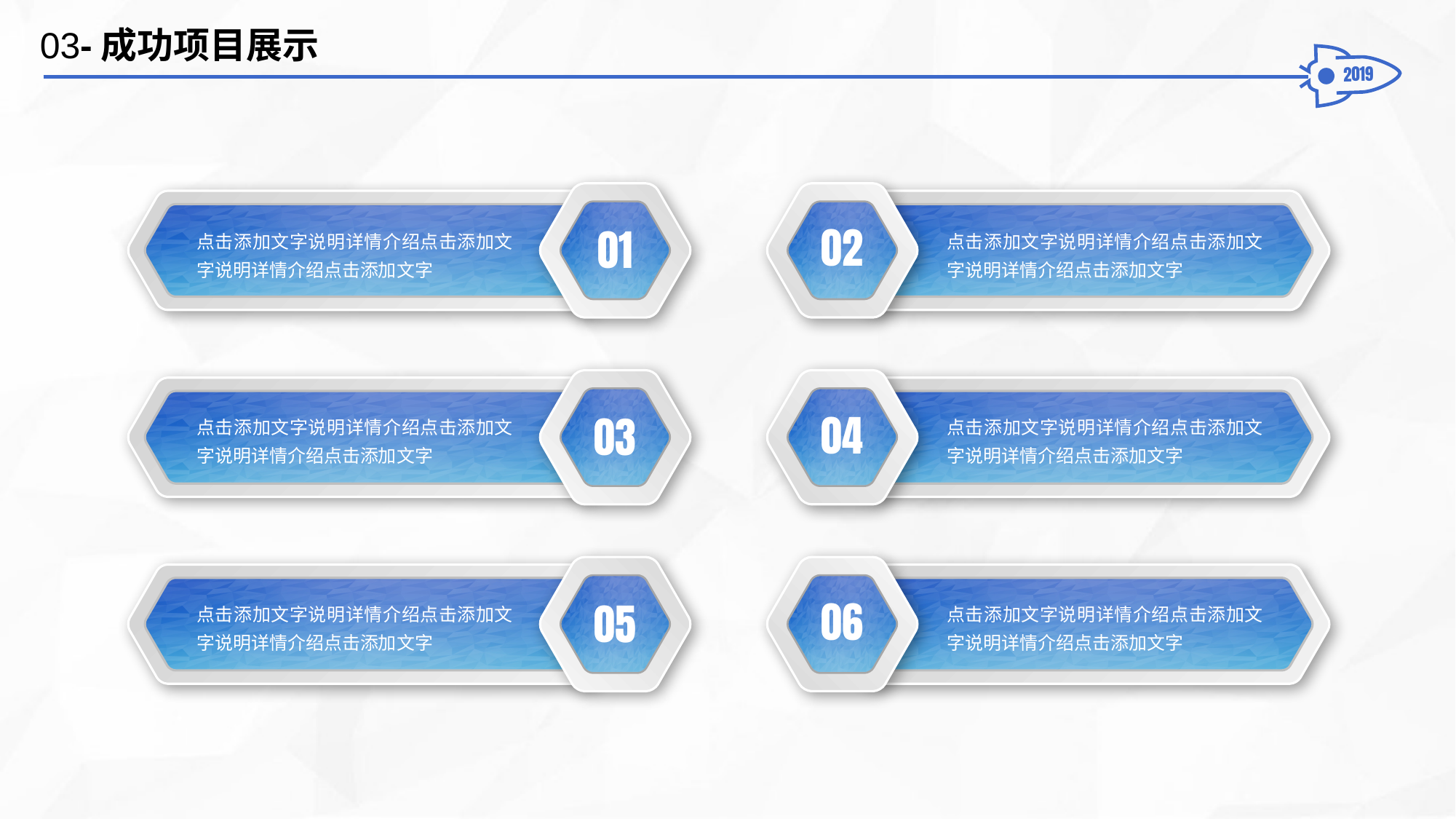

03-成功项目展示

01

02

点击添加文字说明详情介绍点击添加文字说明详情介绍点击添加文字

点击添加文字说明详情介绍点击添加文字说明详情介绍点击添加文字

03

04

点击添加文字说明详情介绍点击添加文字说明详情介绍点击添加文字

点击添加文字说明详情介绍点击添加文字说明详情介绍点击添加文字

05

06

点击添加文字说明详情介绍点击添加文字说明详情介绍点击添加文字

点击添加文字说明详情介绍点击添加文字说明详情介绍点击添加文字